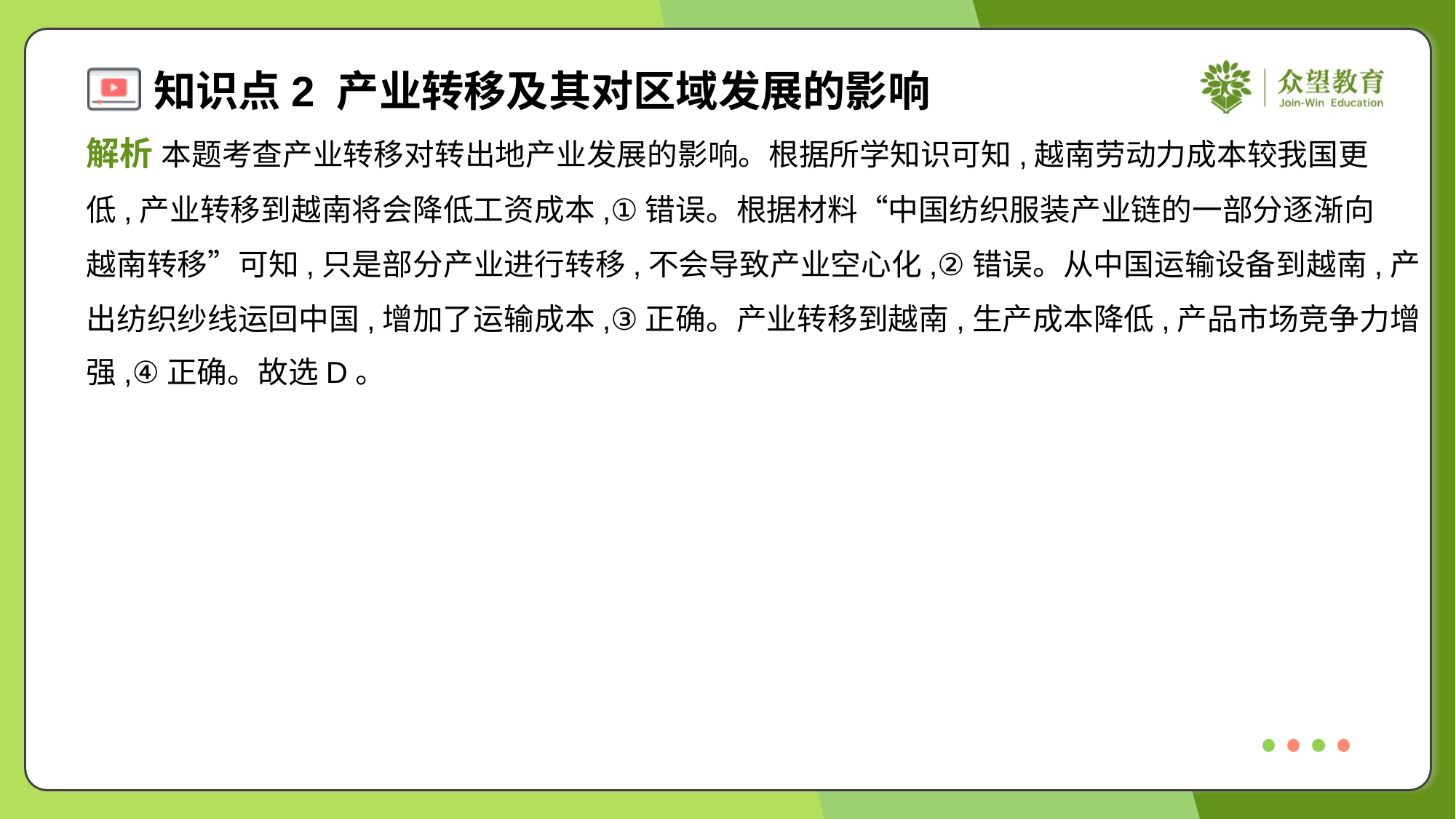

解析 本题考查产业转移对转出地产业发展的影响。根据所学知识可知,越南劳动力成本较我国更
低,产业转移到越南将会降低工资成本,①错误。根据材料“中国纺织服装产业链的一部分逐渐向
越南转移”可知,只是部分产业进行转移,不会导致产业空心化,②错误。从中国运输设备到越南,产
出纺织纱线运回中国,增加了运输成本,③正确。产业转移到越南,生产成本降低,产品市场竞争力增
强,④正确。故选D。